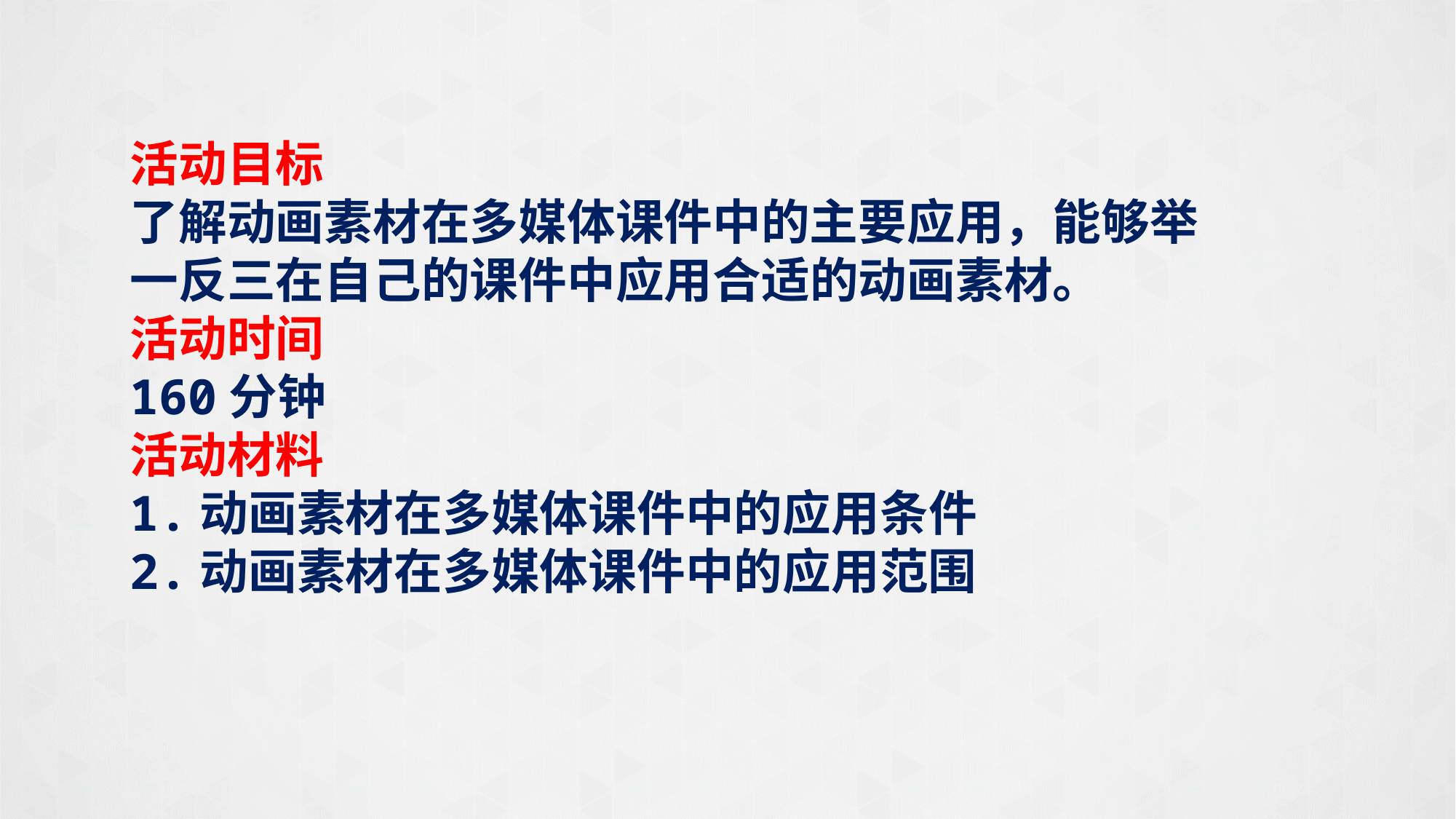

活动目标
了解动画素材在多媒体课件中的主要应用，能够举一反三在自己的课件中应用合适的动画素材。
活动时间
160分钟
活动材料
1.动画素材在多媒体课件中的应用条件
2.动画素材在多媒体课件中的应用范围